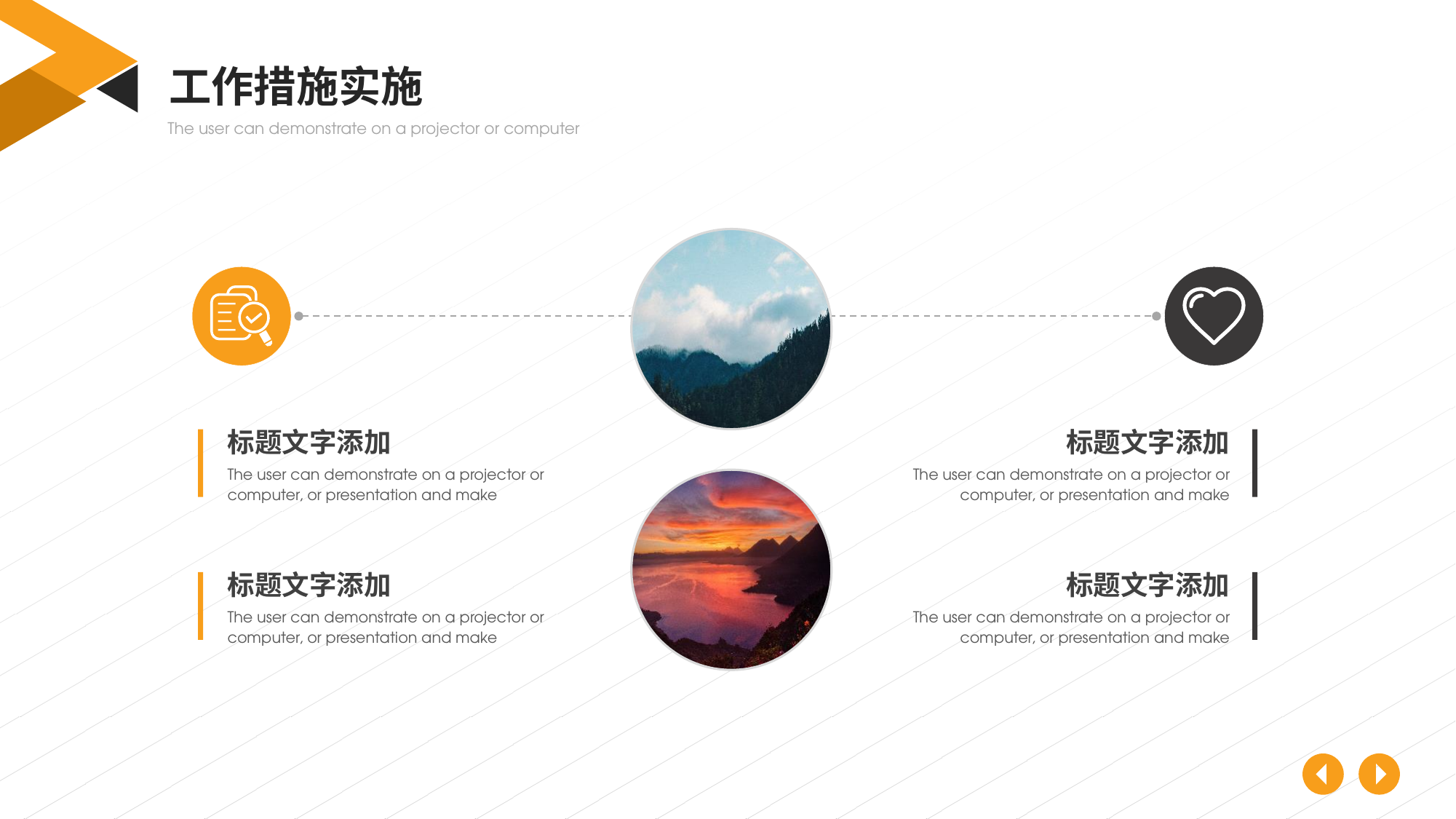

工作措施实施
The user can demonstrate on a projector or computer

标题文字添加
The user can demonstrate on a projector or computer, or presentation and make
标题文字添加
The user can demonstrate on a projector or computer, or presentation and make

标题文字添加
The user can demonstrate on a projector or computer, or presentation and make
标题文字添加
The user can demonstrate on a projector or computer, or presentation and make